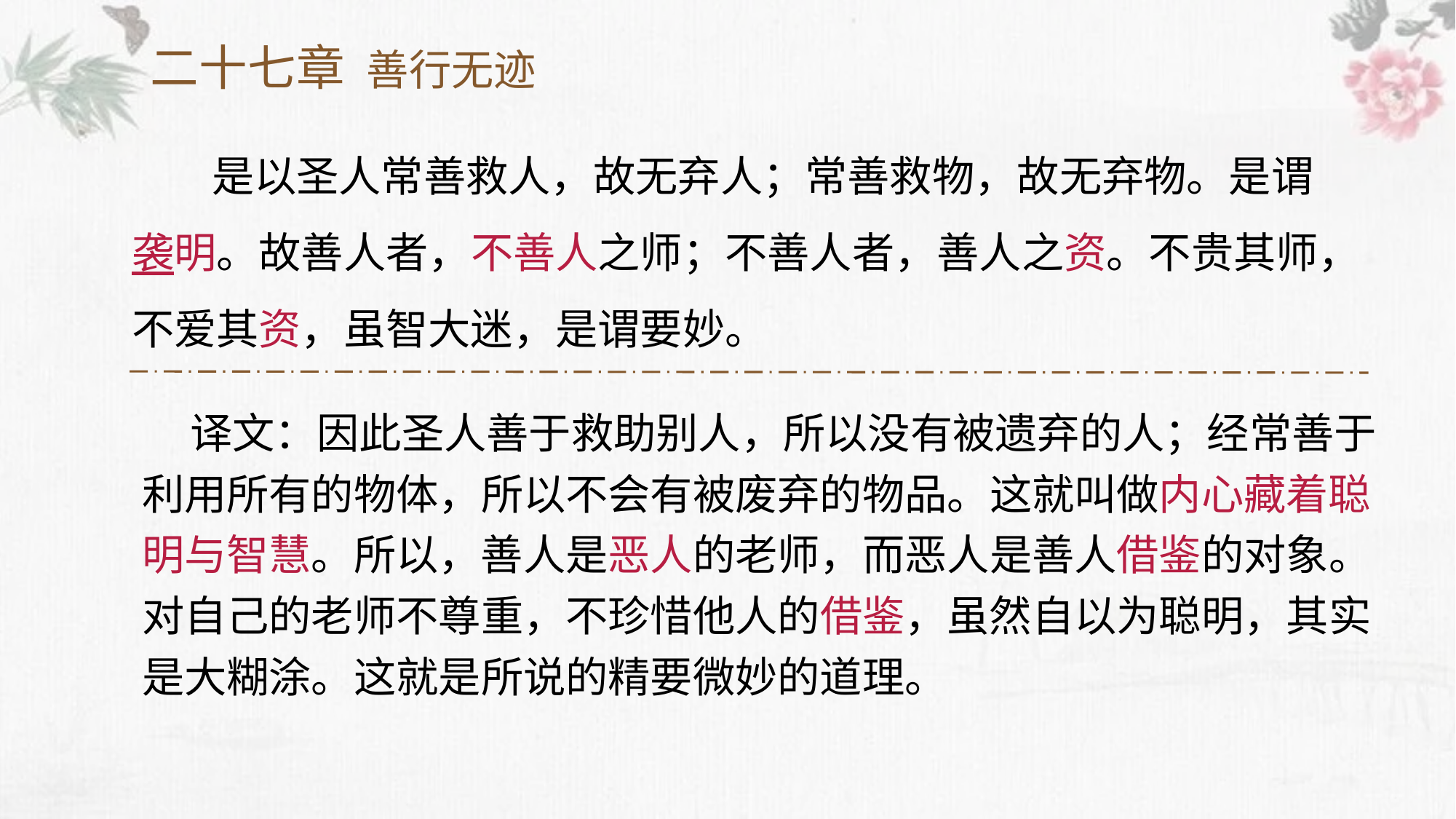

# 二十七章  善行无迹
       是以圣人常善救人，故无弃人；常善救物，故无弃物。是谓袭明。故善人者，不善人之师；不善人者，善人之资。不贵其师，不爱其资，虽智大迷，是谓要妙。
    译文：因此圣人善于救助别人，所以没有被遗弃的人；经常善于利用所有的物体，所以不会有被废弃的物品。这就叫做内心藏着聪明与智慧。所以，善人是恶人的老师，而恶人是善人借鉴的对象。对自己的老师不尊重，不珍惜他人的借鉴，虽然自以为聪明，其实是大糊涂。这就是所说的精要微妙的道理。